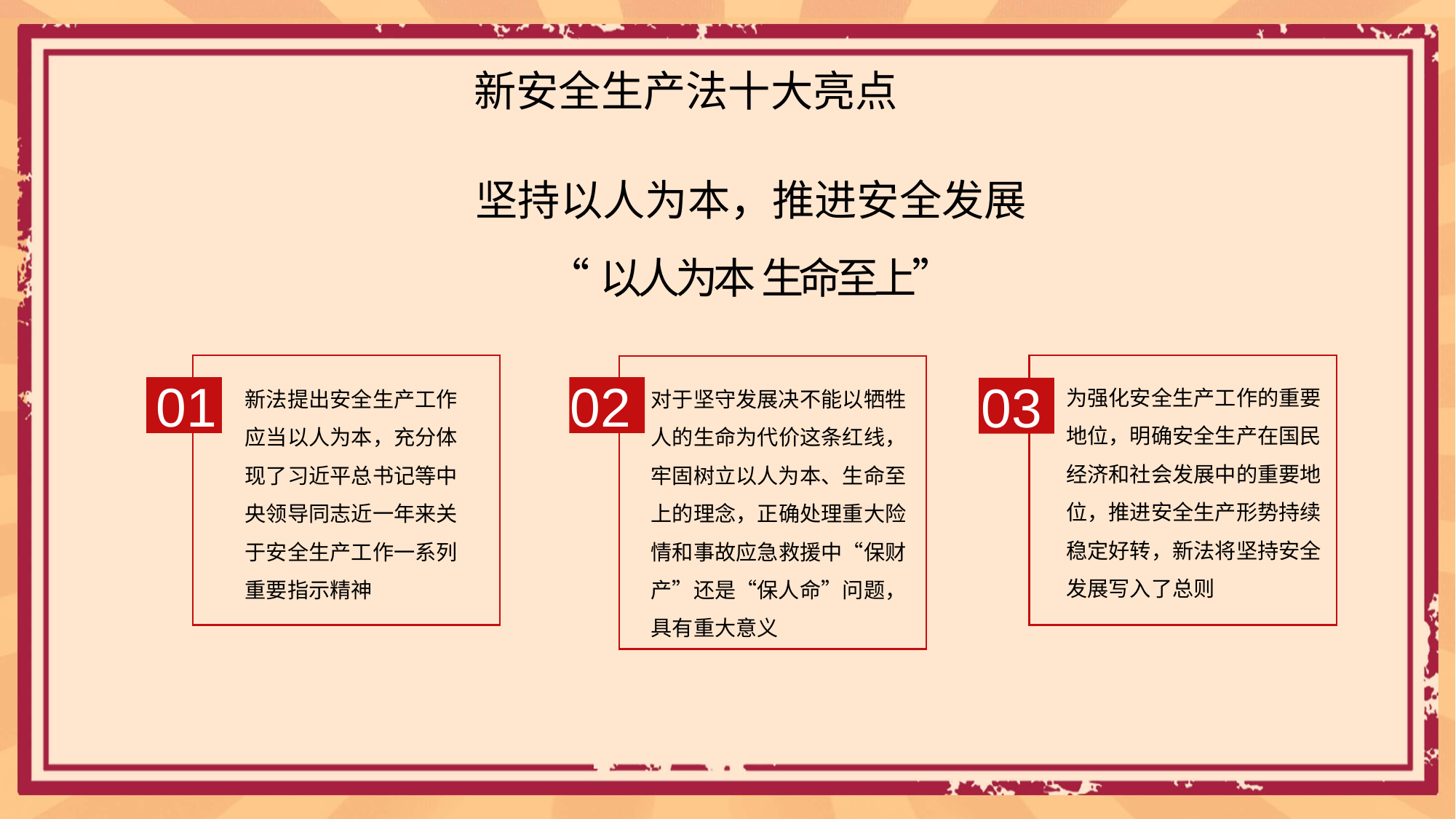

# 新安全生产法十大亮点
坚持以人为本，推进安全发展
“以人为本  生命至上”

新法提出安全生产工作应当以人为本，充分体现了习近平总书记等中央领导同志近一年来关于安全生产工作一系列重要指示精神

为强化安全生产工作的重要地位，明确安全生产在国民经济和社会发展中的重要地位，推进安全生产形势持续稳定好转，新法将坚持安全发展写入了总则

对于坚守发展决不能以牺牲人的生命为代价这条红线，牢固树立以人为本、生命至上的理念，正确处理重大险情和事故应急救援中“保财产”还是“保人命”问题，具有重大意义
01

02

03